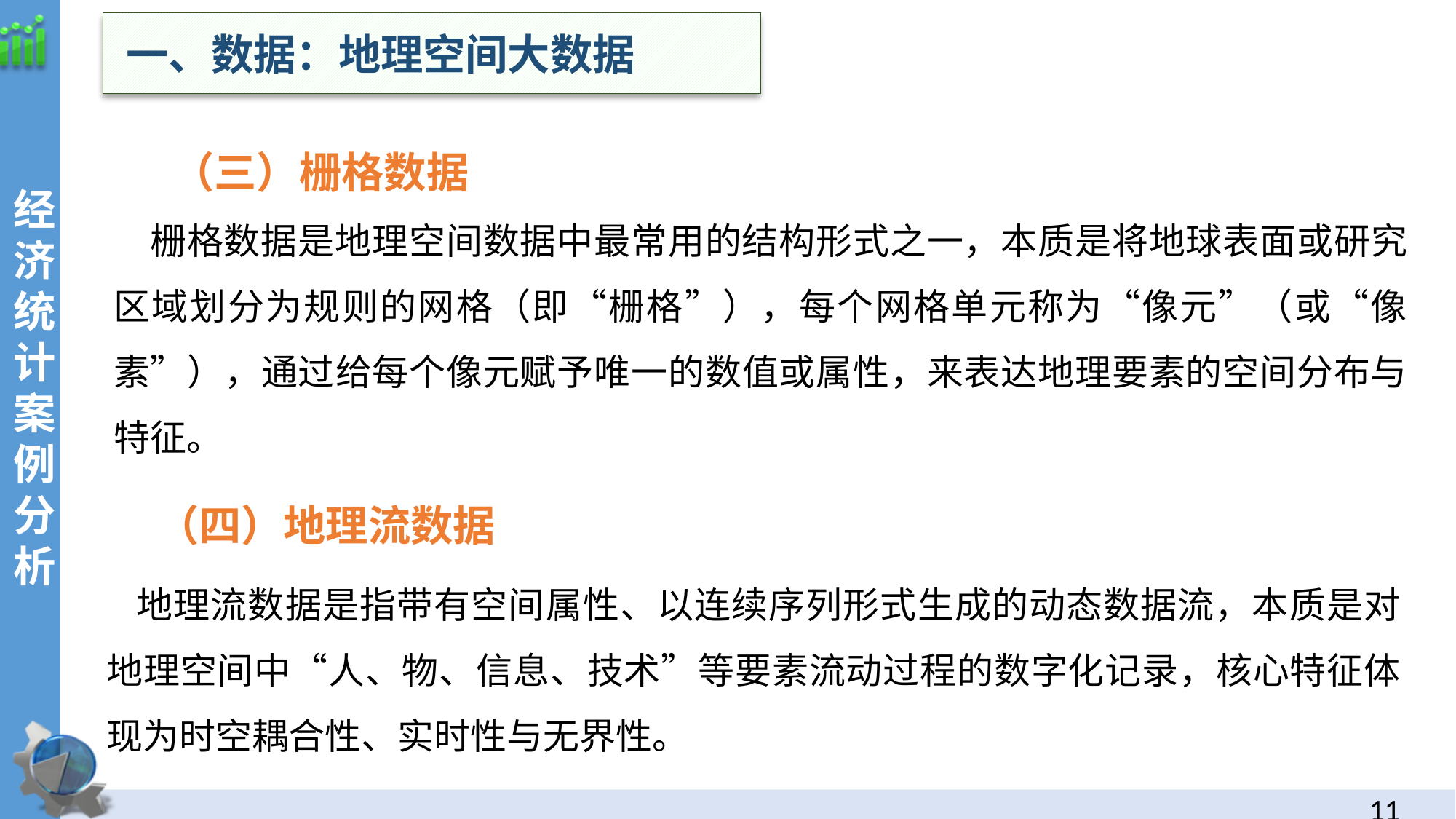

一、数据：地理空间大数据
经
济统计案例分析
     （三）栅格数据
栅格数据是地理空间数据中最常用的结构形式之一，本质是将地球表面或研究区域划分为规则的网格（即“栅格”），每个网格单元称为“像元”（或“像素”），通过给每个像元赋予唯一的数值或属性，来表达地理要素的空间分布与特征。
 （四）地理流数据
地理流数据是指带有空间属性、以连续序列形式生成的动态数据流，本质是对地理空间中“人、物、信息、技术”等要素流动过程的数字化记录，核心特征体现为时空耦合性、实时性与无界性。
11